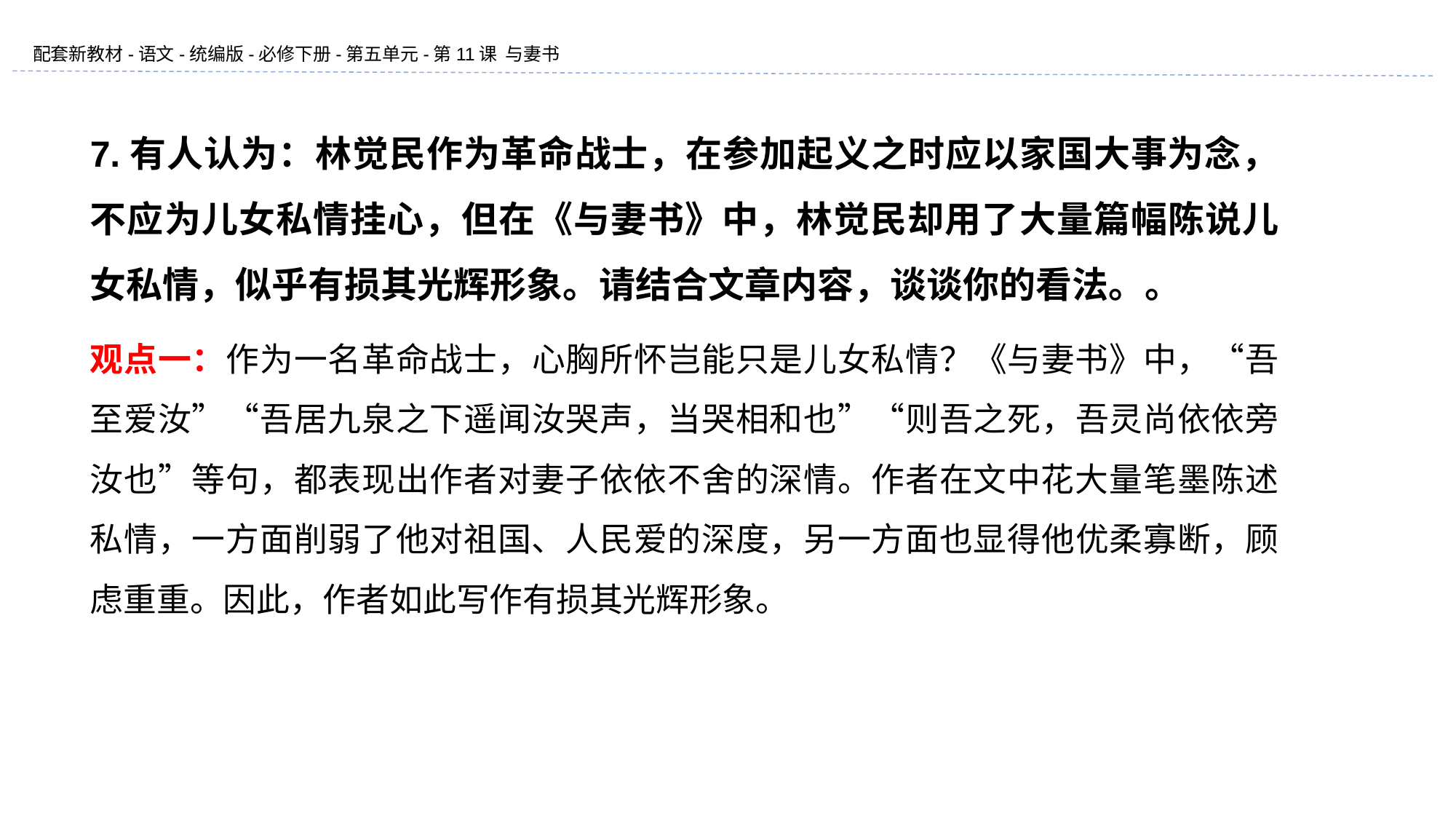

7.有人认为：林觉民作为革命战士，在参加起义之时应以家国大事为念，不应为儿女私情挂心，但在《与妻书》中，林觉民却用了大量篇幅陈说儿女私情，似乎有损其光辉形象。请结合文章内容，谈谈你的看法。。
观点一：作为一名革命战士，心胸所怀岂能只是儿女私情？《与妻书》中，“吾至爱汝”“吾居九泉之下遥闻汝哭声，当哭相和也”“则吾之死，吾灵尚依依旁汝也”等句，都表现出作者对妻子依依不舍的深情。作者在文中花大量笔墨陈述私情，一方面削弱了他对祖国、人民爱的深度，另一方面也显得他优柔寡断，顾虑重重。因此，作者如此写作有损其光辉形象。